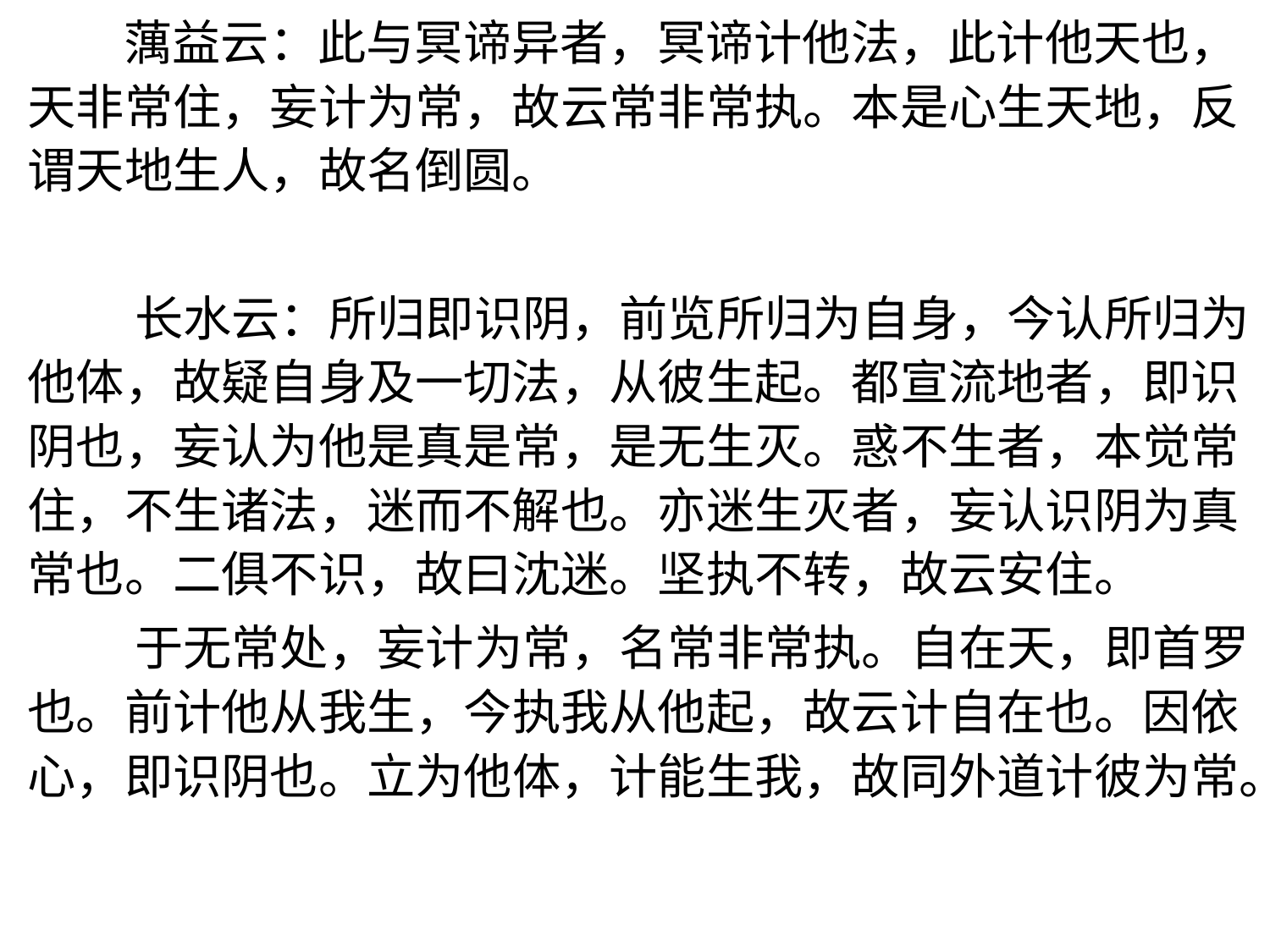

蕅益云：此与冥谛异者，冥谛计他法，此计他天也，天非常住，妄计为常，故云常非常执。本是心生天地，反谓天地生人，故名倒圆。

         长水云：所归即识阴，前览所归为自身，今认所归为他体，故疑自身及一切法，从彼生起。都宣流地者，即识阴也，妄认为他是真是常，是无生灭。惑不生者，本觉常住，不生诸法，迷而不解也。亦迷生灭者，妄认识阴为真常也。二俱不识，故曰沈迷。坚执不转，故云安住。
         于无常处，妄计为常，名常非常执。自在天，即首罗也。前计他从我生，今执我从他起，故云计自在也。因依心，即识阴也。立为他体，计能生我，故同外道计彼为常。